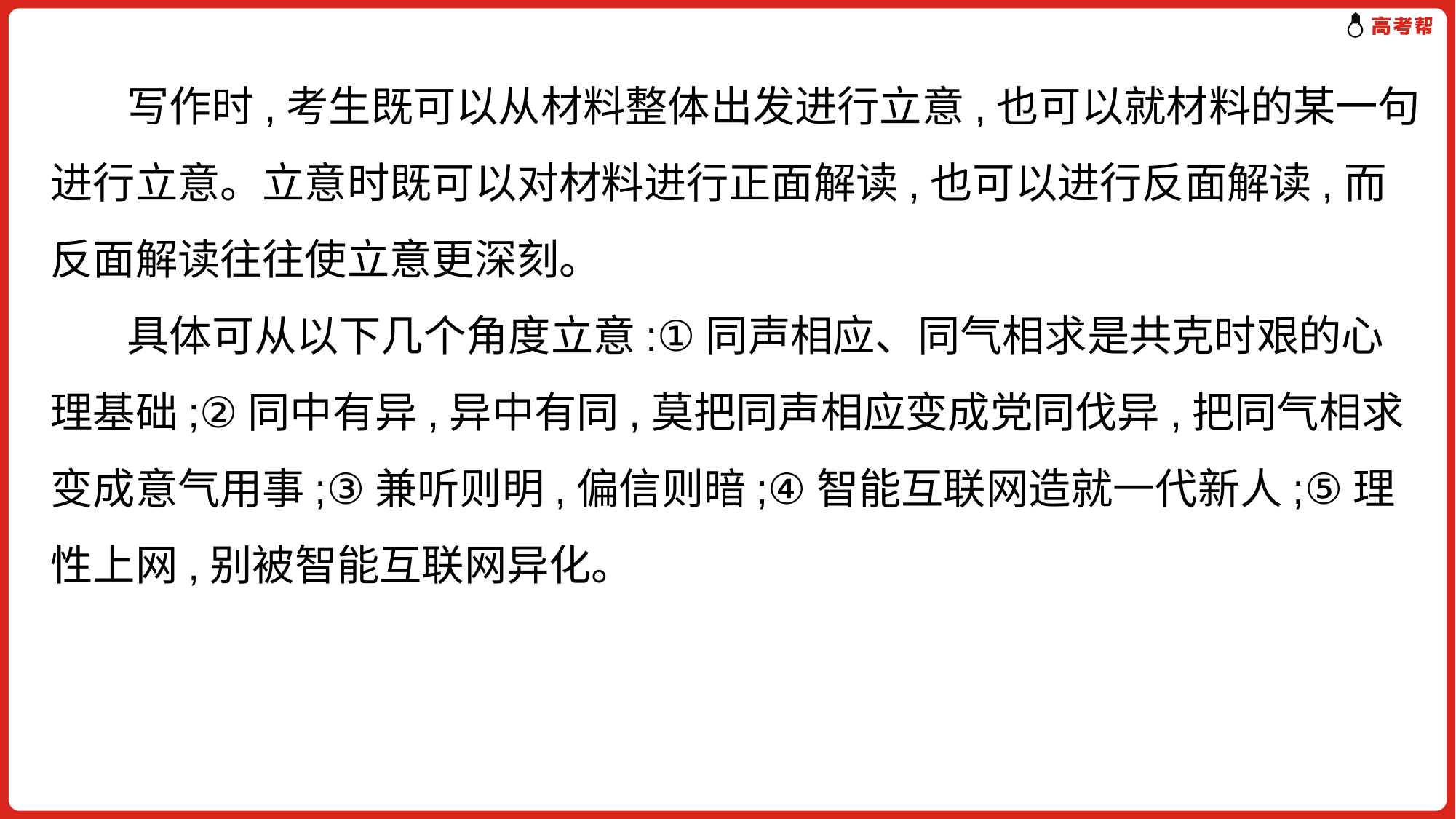

写作时,考生既可以从材料整体出发进行立意,也可以就材料的某一句进行立意。立意时既可以对材料进行正面解读,也可以进行反面解读,而反面解读往往使立意更深刻。
       具体可从以下几个角度立意:①同声相应、同气相求是共克时艰的心理基础;②同中有异,异中有同,莫把同声相应变成党同伐异,把同气相求变成意气用事;③兼听则明,偏信则暗;④智能互联网造就一代新人;⑤理性上网,别被智能互联网异化。